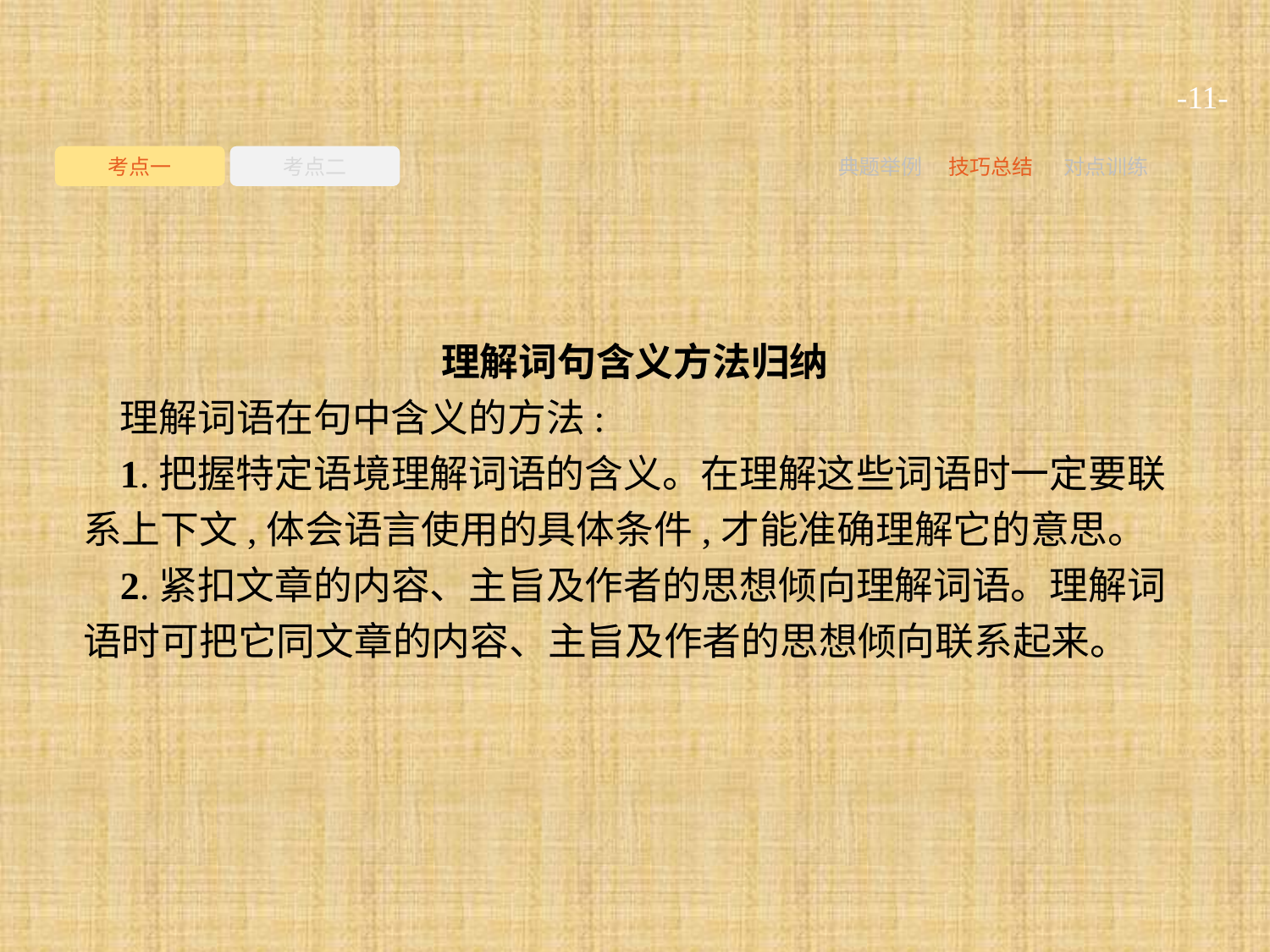

-11-
考点一
考点二
典题举例
技巧总结
对点训练
理解词句含义方法归纳
理解词语在句中含义的方法:
1.把握特定语境理解词语的含义。在理解这些词语时一定要联系上下文,体会语言使用的具体条件,才能准确理解它的意思。
2.紧扣文章的内容、主旨及作者的思想倾向理解词语。理解词语时可把它同文章的内容、主旨及作者的思想倾向联系起来。